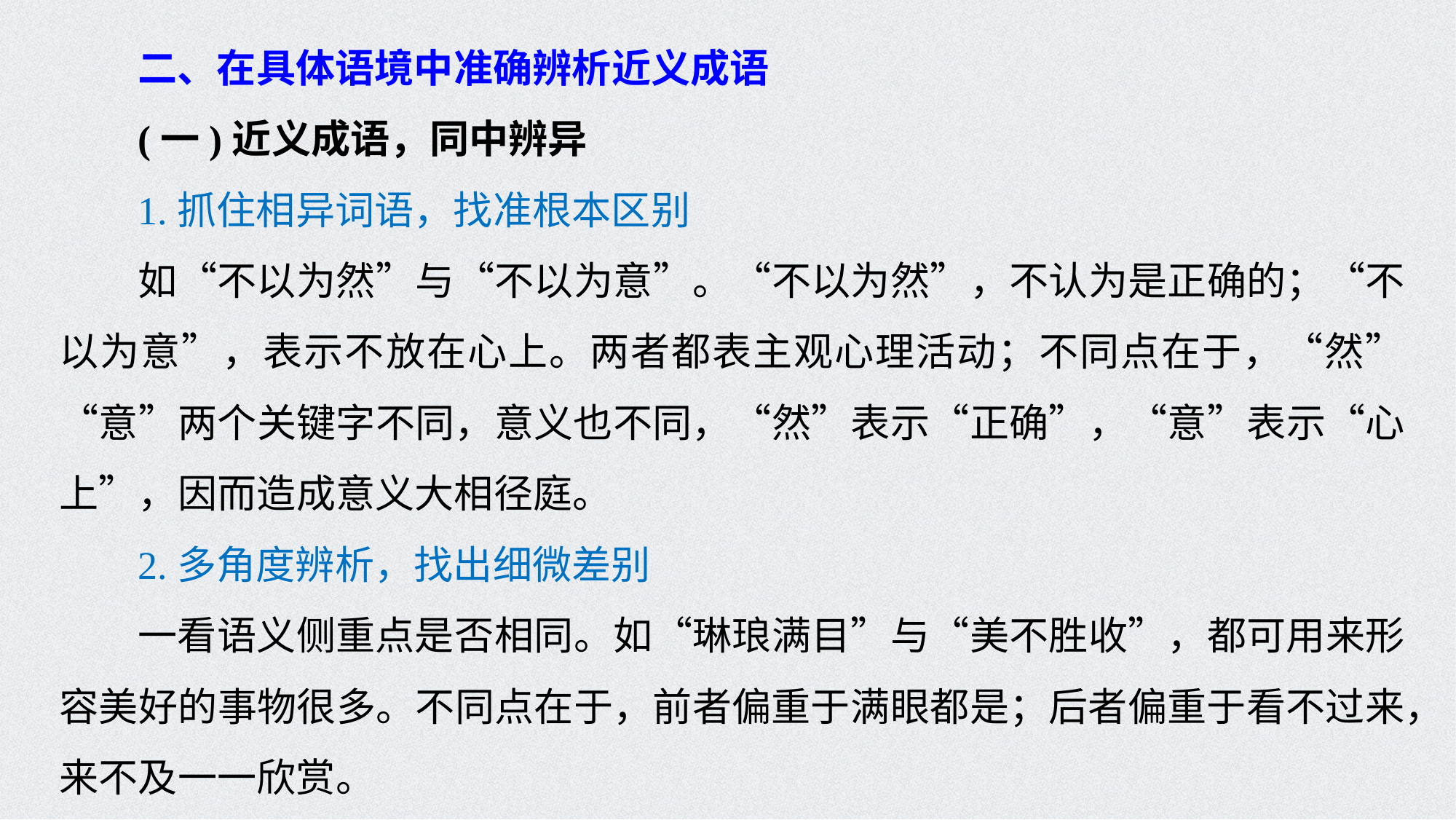

二、在具体语境中准确辨析近义成语
(一)近义成语，同中辨异
1.抓住相异词语，找准根本区别
如“不以为然”与“不以为意”。“不以为然”，不认为是正确的；“不以为意”，表示不放在心上。两者都表主观心理活动；不同点在于，“然”“意”两个关键字不同，意义也不同，“然”表示“正确”，“意”表示“心上”，因而造成意义大相径庭。
2.多角度辨析，找出细微差别
一看语义侧重点是否相同。如“琳琅满目”与“美不胜收”，都可用来形容美好的事物很多。不同点在于，前者偏重于满眼都是；后者偏重于看不过来，来不及一一欣赏。